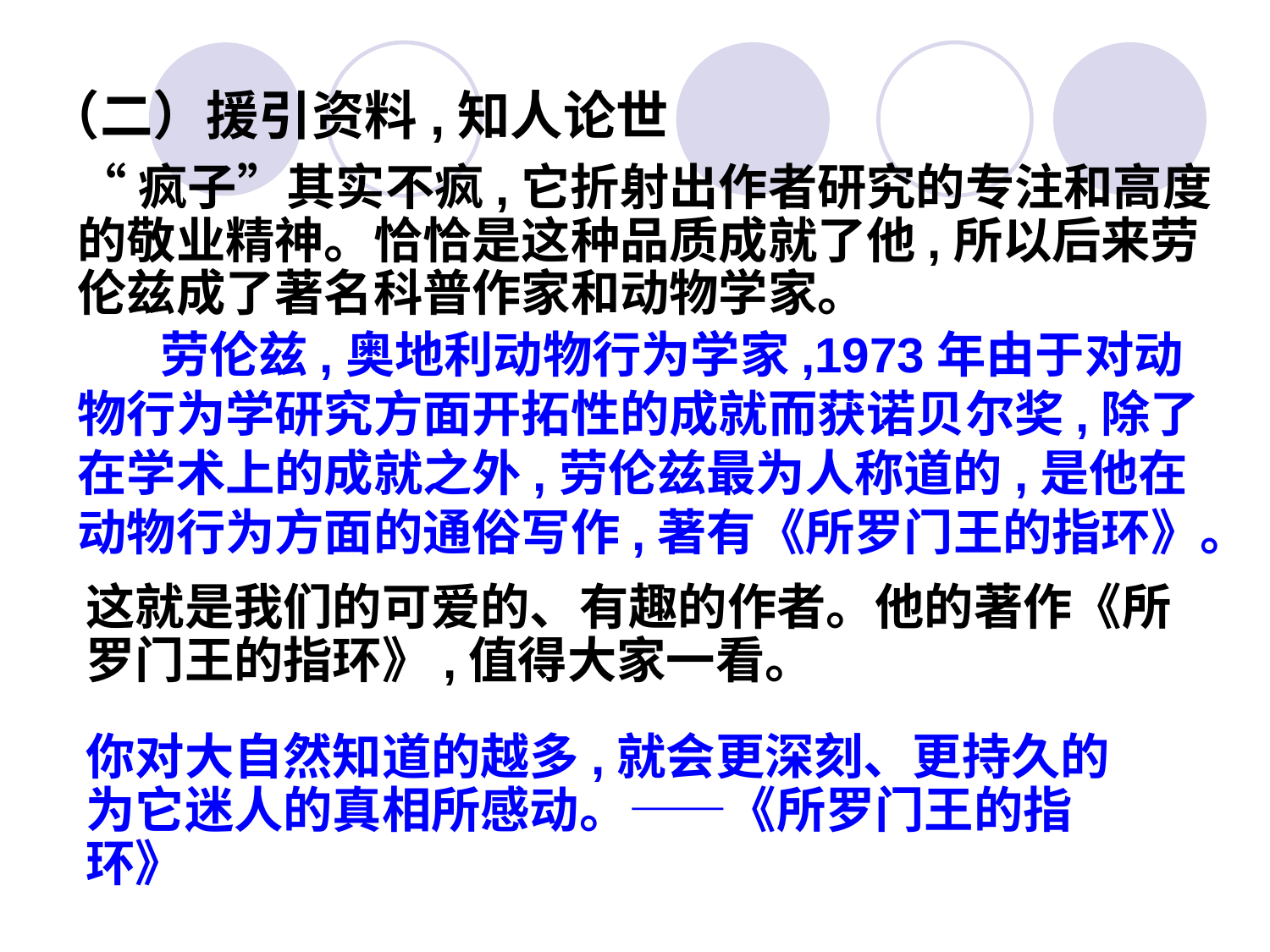

（二）援引资料,知人论世
“疯子”其实不疯,它折射出作者研究的专注和高度的敬业精神。恰恰是这种品质成就了他,所以后来劳伦兹成了著名科普作家和动物学家。
   劳伦兹,奥地利动物行为学家,1973年由于对动物行为学研究方面开拓性的成就而获诺贝尔奖,除了在学术上的成就之外,劳伦兹最为人称道的,是他在动物行为方面的通俗写作,著有《所罗门王的指环》。
这就是我们的可爱的、有趣的作者。他的著作《所罗门王的指环》,值得大家一看。
你对大自然知道的越多,就会更深刻、更持久的为它迷人的真相所感动。——《所罗门王的指环》